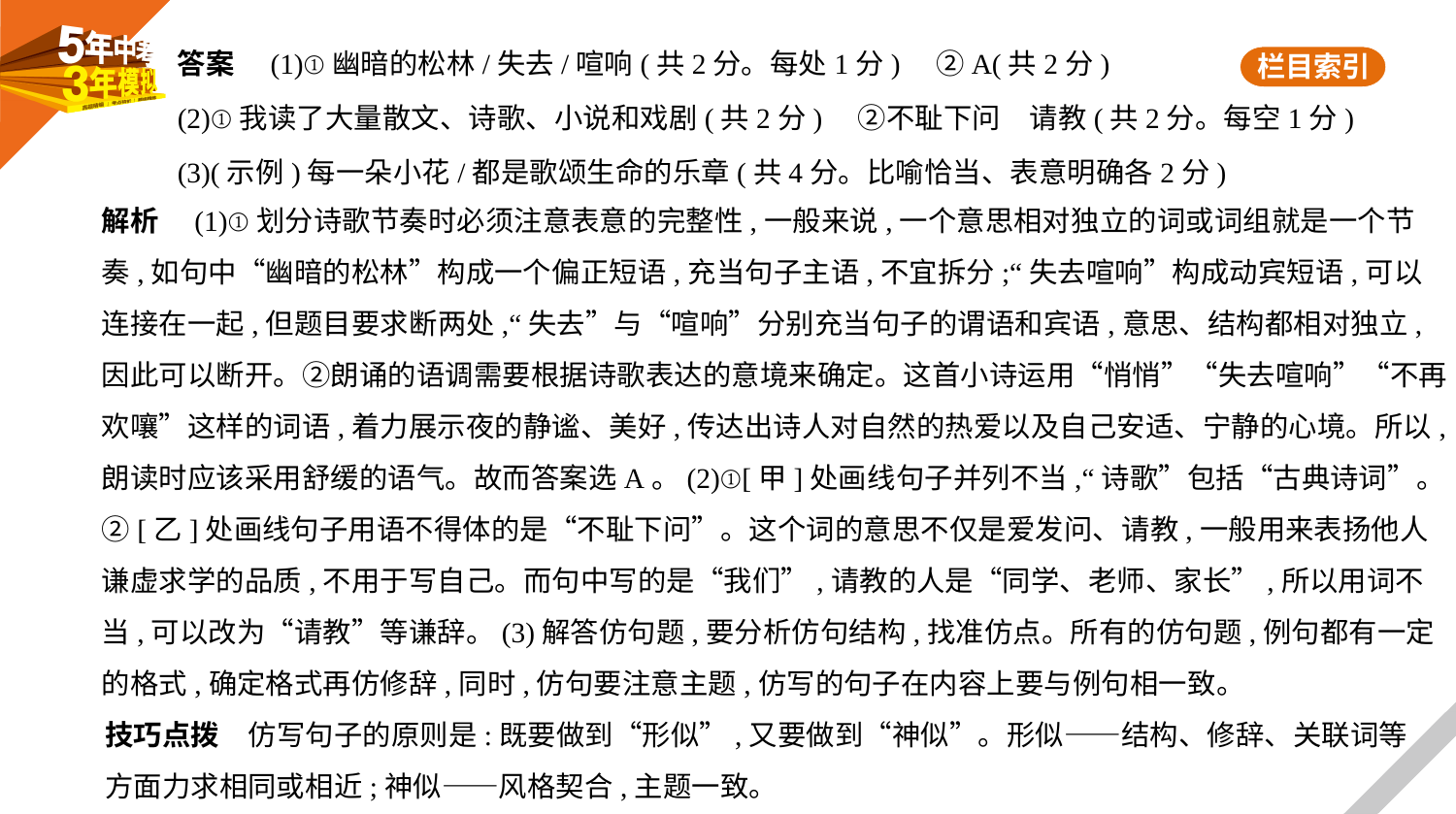

答案　(1)①幽暗的松林/失去/喧响(共2分。每处1分)　②A(共2分)
(2)①我读了大量散文、诗歌、小说和戏剧(共2分)　②不耻下问　请教(共2分。每空1分)
(3)(示例)每一朵小花/都是歌颂生命的乐章(共4分。比喻恰当、表意明确各2分)
解析　(1)①划分诗歌节奏时必须注意表意的完整性,一般来说,一个意思相对独立的词或词组就是一个节
奏,如句中“幽暗的松林”构成一个偏正短语,充当句子主语,不宜拆分;“失去喧响”构成动宾短语,可以
连接在一起,但题目要求断两处,“失去”与“喧响”分别充当句子的谓语和宾语,意思、结构都相对独立,
因此可以断开。②朗诵的语调需要根据诗歌表达的意境来确定。这首小诗运用“悄悄”“失去喧响”“不再欢嚷”这样的词语,着力展示夜的静谧、美好,传达出诗人对自然的热爱以及自己安适、宁静的心境。所以,朗读时应该采用舒缓的语气。故而答案选A。(2)①[甲]处画线句子并列不当,“诗歌”包括“古典诗词”。②[乙]处画线句子用语不得体的是“不耻下问”。这个词的意思不仅是爱发问、请教,一般用来表扬他人谦虚求学的品质,不用于写自己。而句中写的是“我们”,请教的人是“同学、老师、家长”,所以用词不当,可以改为“请教”等谦辞。(3)解答仿句题,要分析仿句结构,找准仿点。所有的仿句题,例句都有一定的格式,确定格式再仿修辞,同时,仿句要注意主题,仿写的句子在内容上要与例句相一致。
技巧点拨　仿写句子的原则是:既要做到“形似”,又要做到“神似”。形似——结构、修辞、关联词等
方面力求相同或相近;神似——风格契合,主题一致。